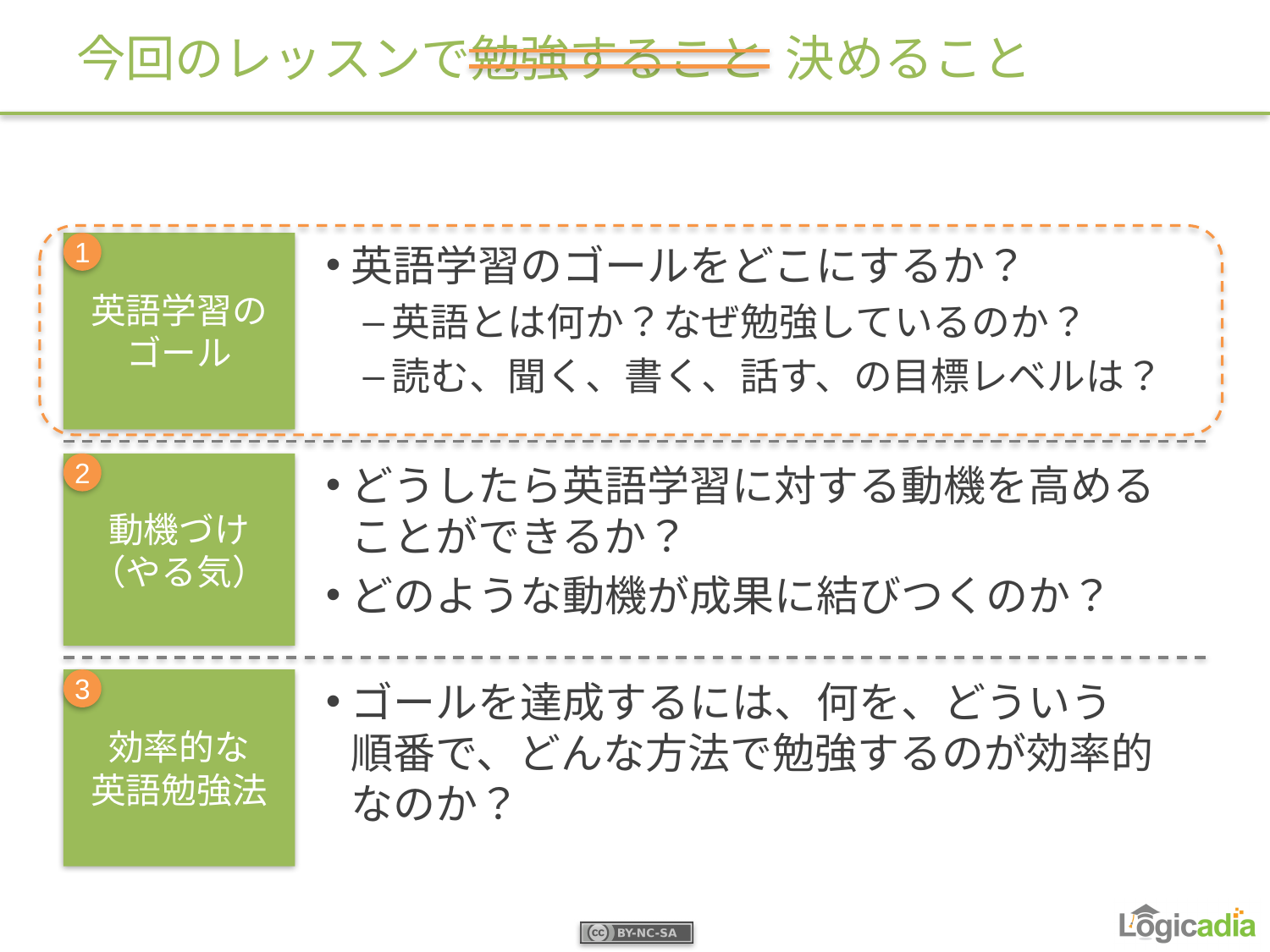

# 今回のレッスンで勉強すること
決めること

英語学習の
ゴール
1
英語学習のゴールをどこにするか？
英語とは何か？なぜ勉強しているのか？
読む、聞く、書く、話す、の目標レベルは？
どうしたら英語学習に対する動機を高めることができるか？
どのような動機が成果に結びつくのか？
動機づけ
（やる気）
2
効率的な
英語勉強法
3
ゴールを達成するには、何を、どういう
順番で、どんな方法で勉強するのが効率的なのか？